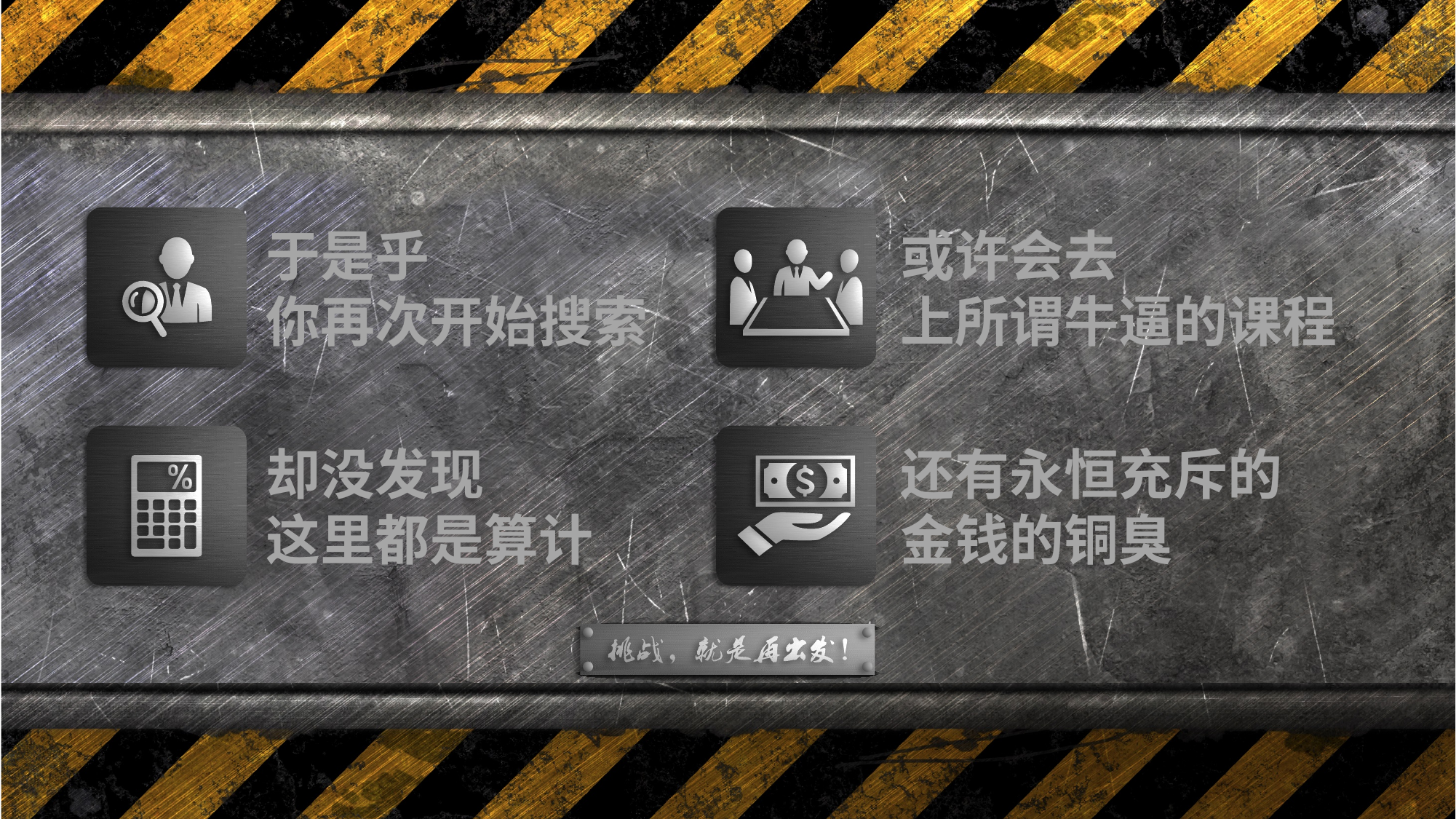

于是乎
你再次开始搜索
或许会去
上所谓牛逼的课程

还有永恒充斥的
金钱的铜臭
却没发现
这里都是算计